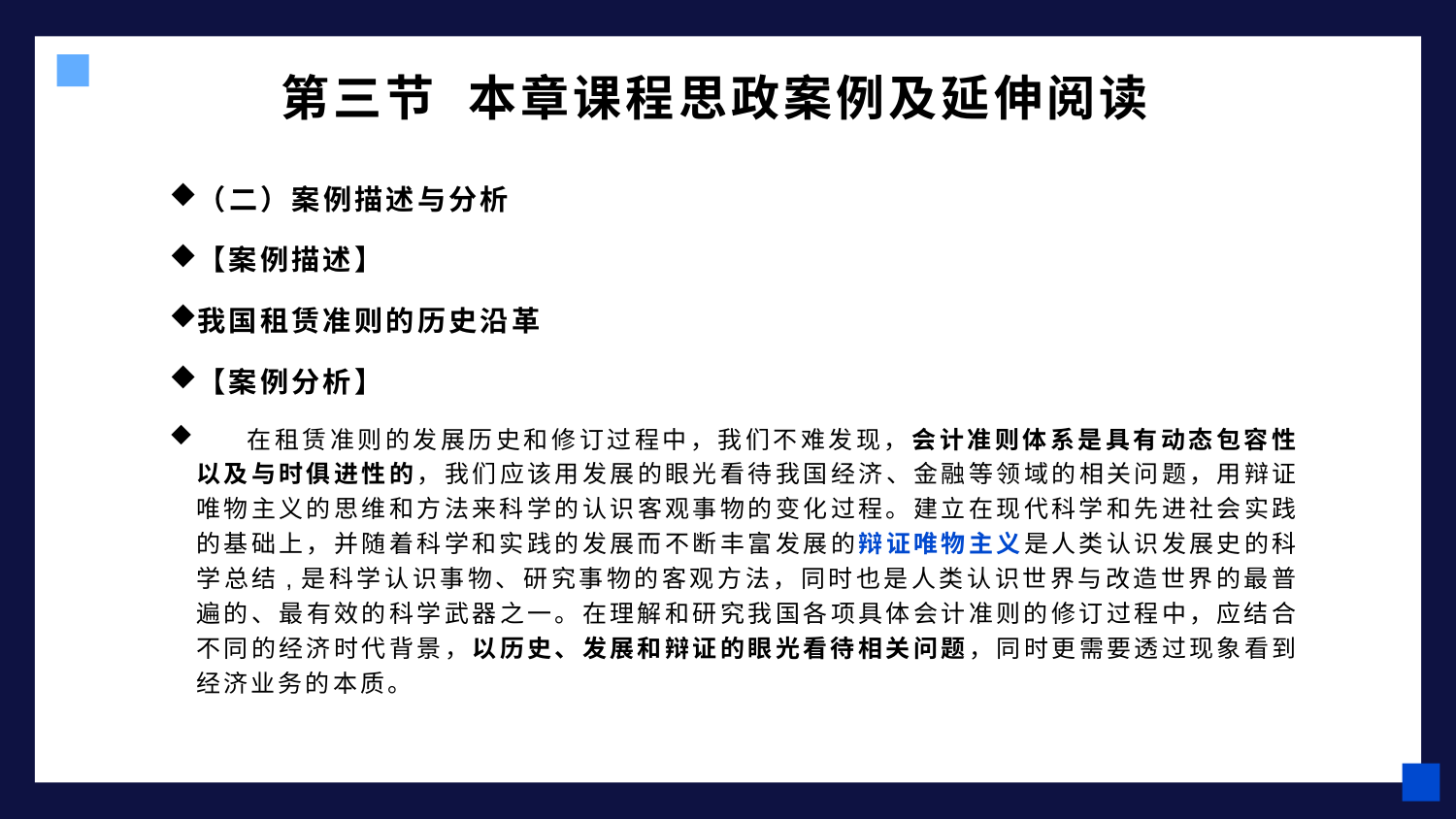

# 第三节  本章课程思政案例及延伸阅读
（二）案例描述与分析
【案例描述】
我国租赁准则的历史沿革
【案例分析】
     在租赁准则的发展历史和修订过程中，我们不难发现，会计准则体系是具有动态包容性以及与时俱进性的，我们应该用发展的眼光看待我国经济、金融等领域的相关问题，用辩证唯物主义的思维和方法来科学的认识客观事物的变化过程。建立在现代科学和先进社会实践的基础上，并随着科学和实践的发展而不断丰富发展的辩证唯物主义是人类认识发展史的科学总结,是科学认识事物、研究事物的客观方法，同时也是人类认识世界与改造世界的最普遍的、最有效的科学武器之一。在理解和研究我国各项具体会计准则的修订过程中，应结合不同的经济时代背景，以历史、发展和辩证的眼光看待相关问题，同时更需要透过现象看到经济业务的本质。